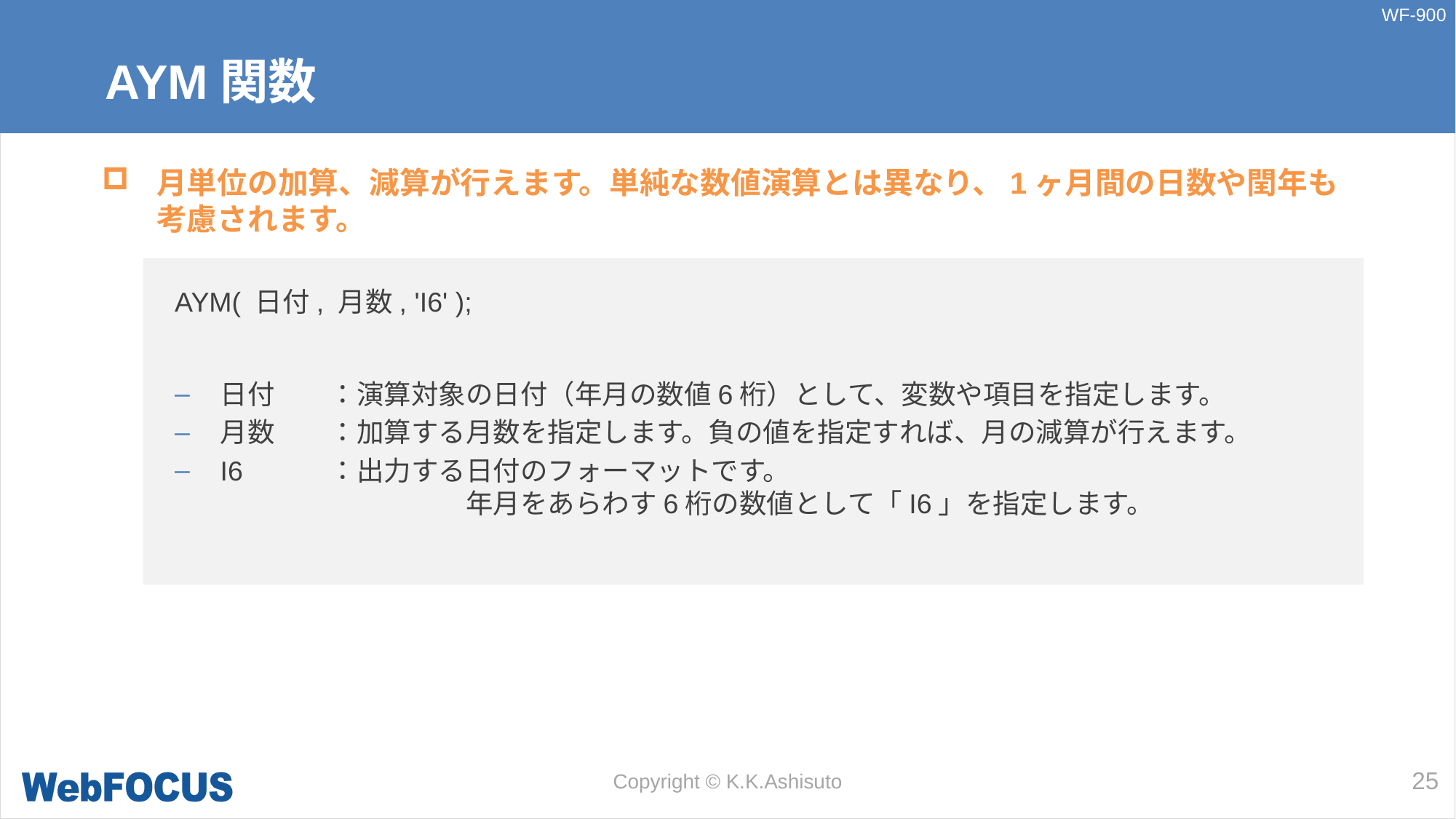

# AYM関数
月単位の加算、減算が行えます。単純な数値演算とは異なり、1ヶ月間の日数や閏年も
考慮されます。

AYM( 日付, 月数, 'I6' );

日付	：演算対象の日付（年月の数値6桁）として、変数や項目を指定します。
月数	：加算する月数を指定します。負の値を指定すれば、月の減算が行えます。
I6	：出力する日付のフォーマットです。
		　年月をあらわす6桁の数値として「I6」を指定します。